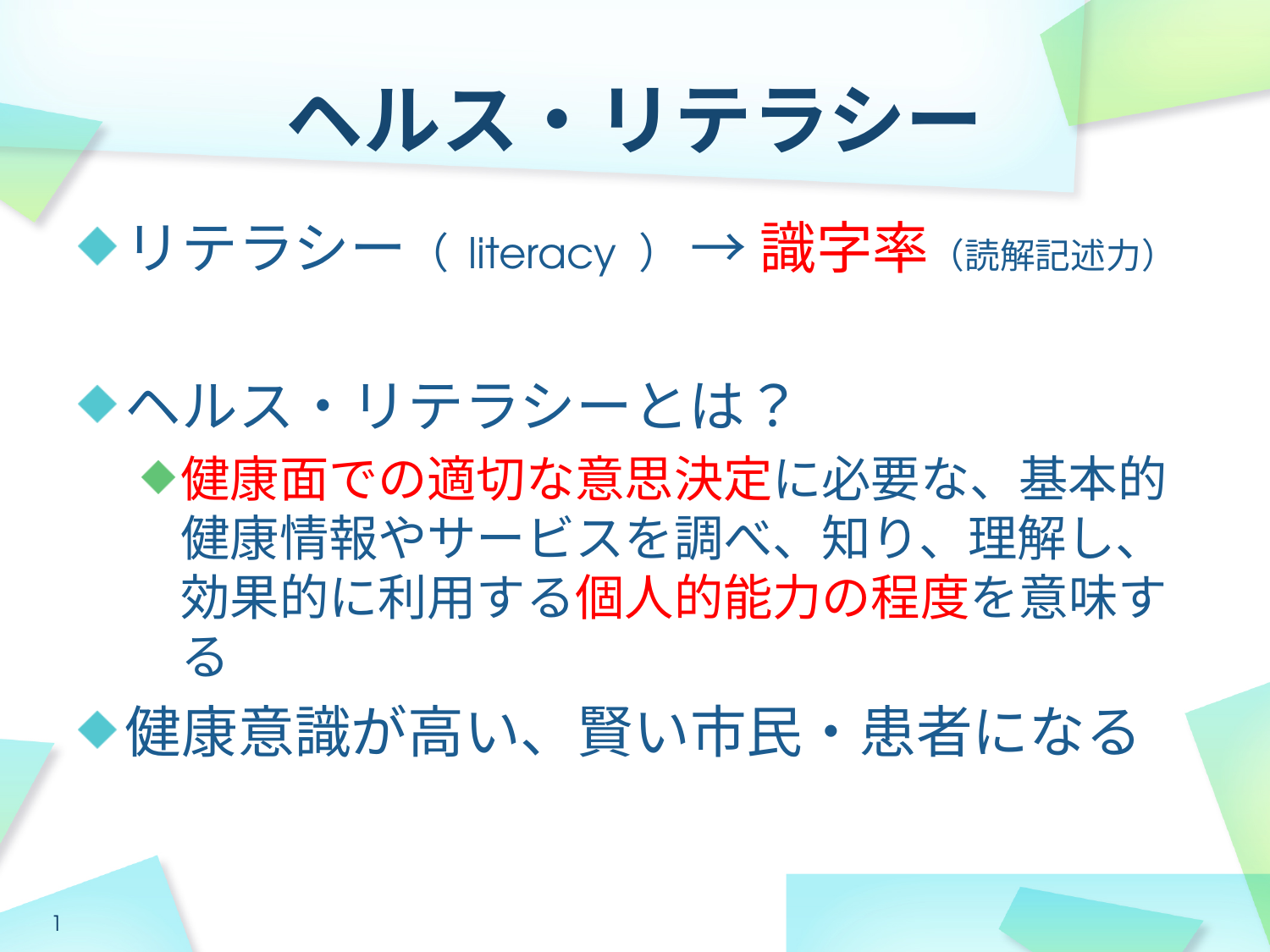

# ヘルス・リテラシー
リテラシー（ literacy ） → 識字率（読解記述力）

ヘルス・リテラシーとは？
健康面での適切な意思決定に必要な、基本的健康情報やサービスを調べ、知り、理解し、効果的に利用する個人的能力の程度を意味する
健康意識が高い、賢い市民・患者になる

1